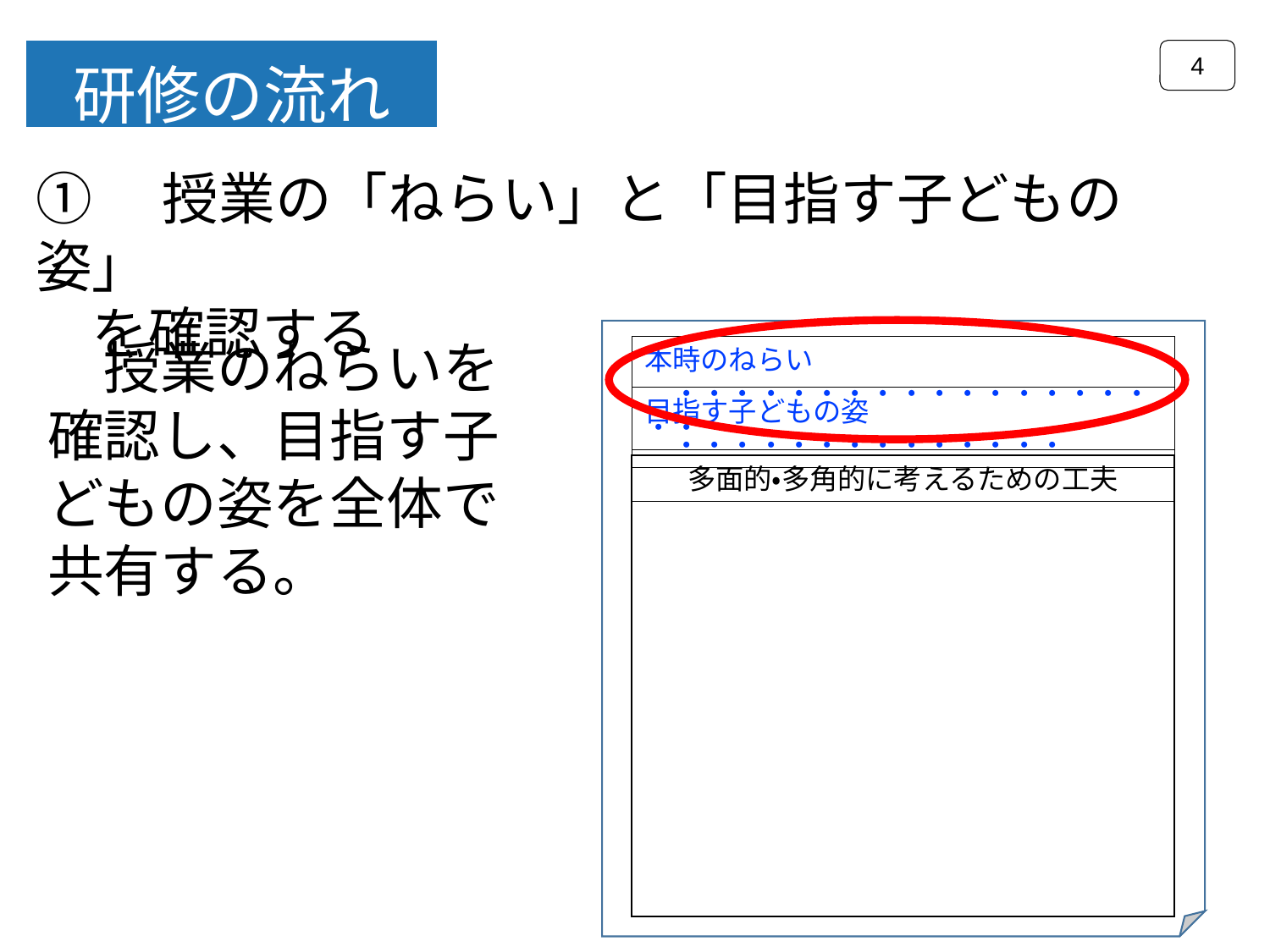

4
研修の流れ
①　授業の「ねらい」と「目指す子どもの姿」
　を確認する

本時のねらい　・・・・・・・・・・・・・・・・・・・
目指す子どもの姿　　・・・・・・・・・・・・・・

多面的・多角的に考えるための工夫
　授業のねらいを
確認し、目指す子どもの姿を全体で共有する。